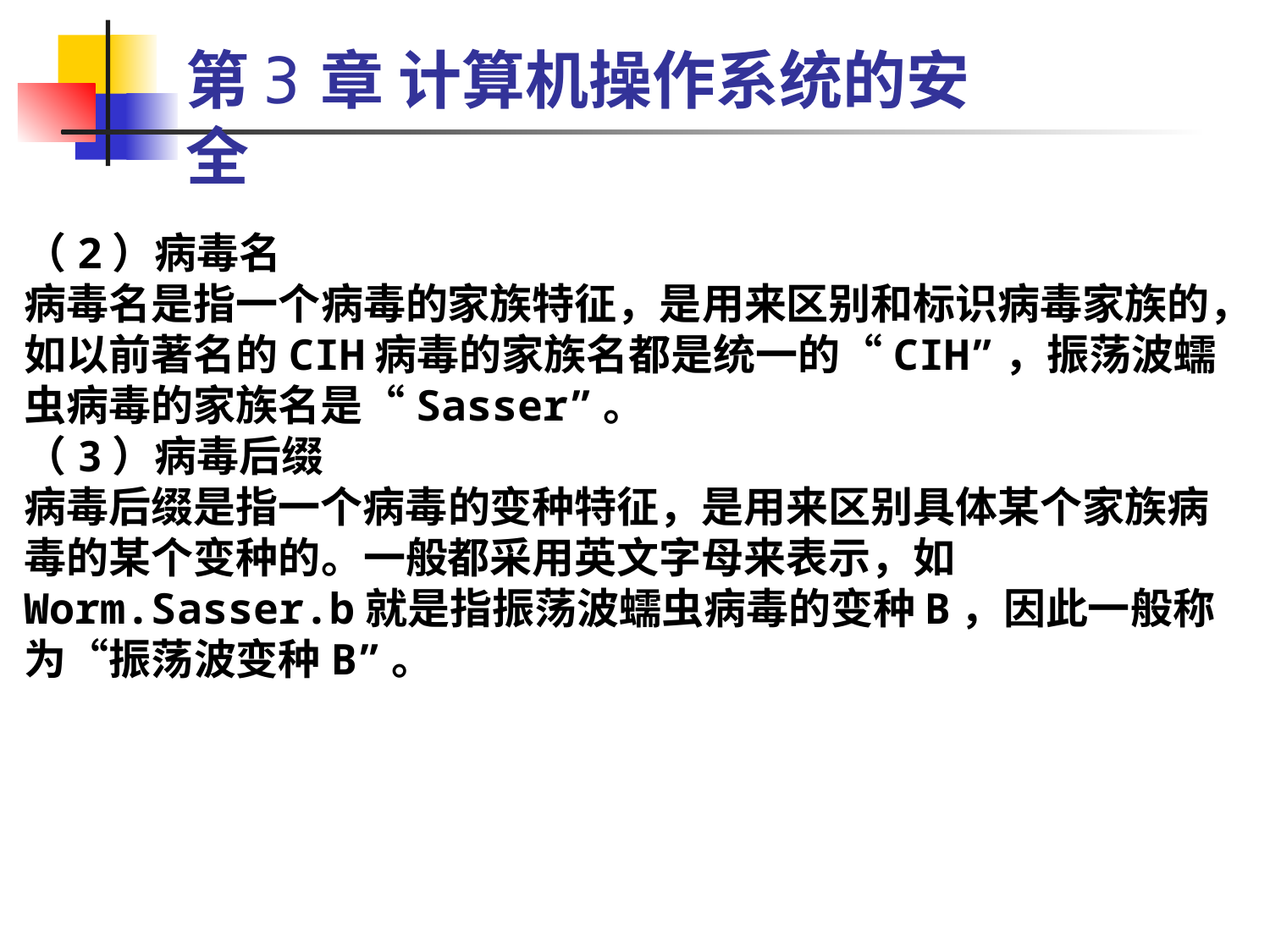

第3章 计算机操作系统的安全
（2）病毒名
病毒名是指一个病毒的家族特征，是用来区别和标识病毒家族的，如以前著名的CIH病毒的家族名都是统一的“CIH”，振荡波蠕虫病毒的家族名是“Sasser”。
（3）病毒后缀
病毒后缀是指一个病毒的变种特征，是用来区别具体某个家族病毒的某个变种的。一般都采用英文字母来表示，如Worm.Sasser.b就是指振荡波蠕虫病毒的变种B，因此一般称为“振荡波变种B”。